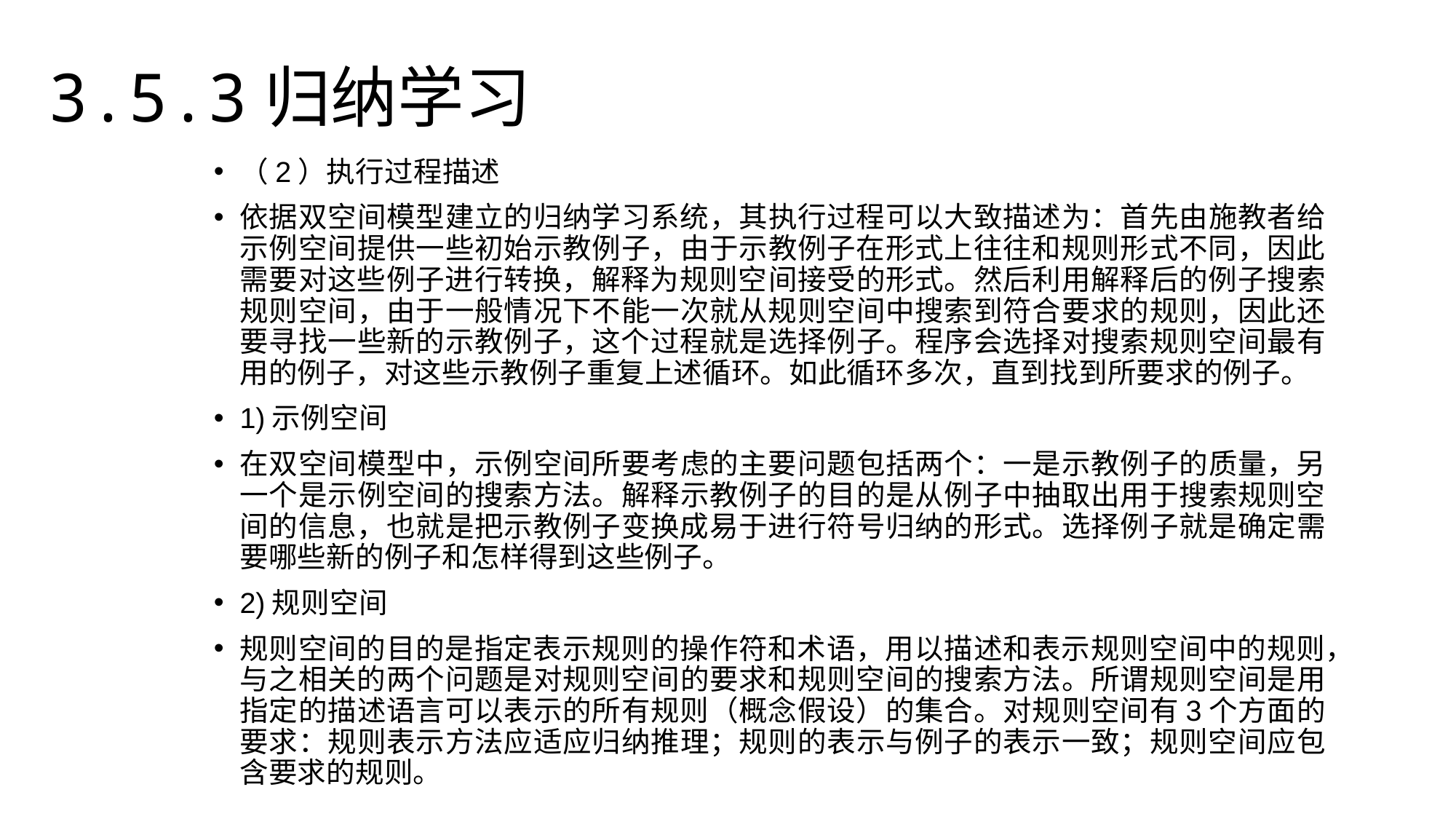

3.5.3归纳学习
（2）执行过程描述
依据双空间模型建立的归纳学习系统，其执行过程可以大致描述为：首先由施教者给示例空间提供一些初始示教例子，由于示教例子在形式上往往和规则形式不同，因此需要对这些例子进行转换，解释为规则空间接受的形式。然后利用解释后的例子搜索规则空间，由于一般情况下不能一次就从规则空间中搜索到符合要求的规则，因此还要寻找一些新的示教例子，这个过程就是选择例子。程序会选择对搜索规则空间最有用的例子，对这些示教例子重复上述循环。如此循环多次，直到找到所要求的例子。
1)示例空间
在双空间模型中，示例空间所要考虑的主要问题包括两个：一是示教例子的质量，另一个是示例空间的搜索方法。解释示教例子的目的是从例子中抽取出用于搜索规则空间的信息，也就是把示教例子变换成易于进行符号归纳的形式。选择例子就是确定需要哪些新的例子和怎样得到这些例子。
2)规则空间
规则空间的目的是指定表示规则的操作符和术语，用以描述和表示规则空间中的规则，与之相关的两个问题是对规则空间的要求和规则空间的搜索方法。所谓规则空间是用指定的描述语言可以表示的所有规则（概念假设）的集合。对规则空间有3个方面的要求：规则表示方法应适应归纳推理；规则的表示与例子的表示一致；规则空间应包含要求的规则。